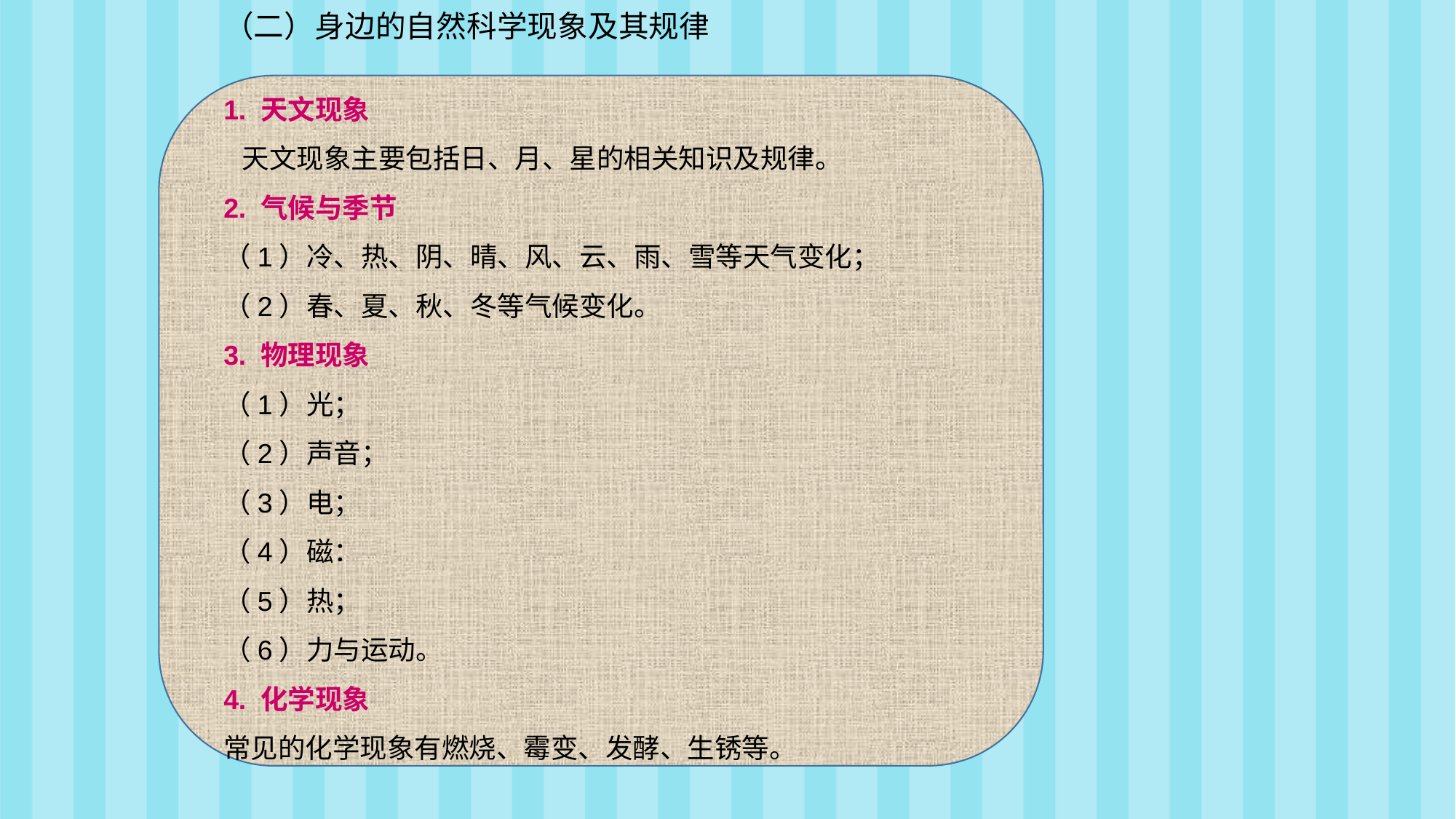

（二）身边的自然科学现象及其规律
1. 天文现象
   天文现象主要包括日、月、星的相关知识及规律。
2. 气候与季节
（1）冷、热、阴、晴、风、云、雨、雪等天气变化；
（2）春、夏、秋、冬等气候变化。
3. 物理现象
（1）光；
（2）声音；
（3）电；
（4）磁：
（5）热；
（6）力与运动。
4. 化学现象
常见的化学现象有燃烧、霉变、发酵、生锈等。